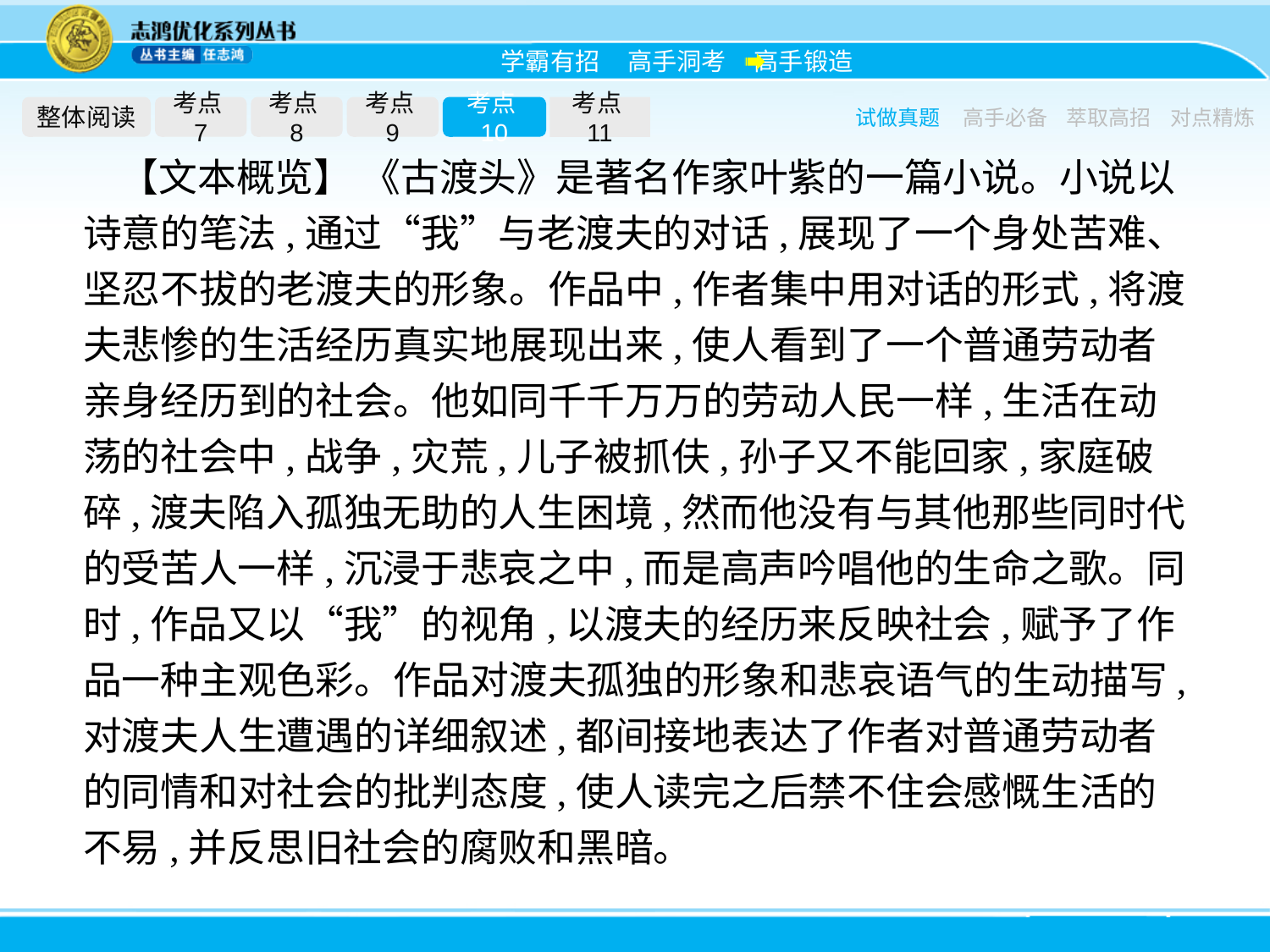

整体阅读
考点7
考点8
考点9
考点10
考点11
试做真题
高手必备
萃取高招
对点精炼
【文本概览】 《古渡头》是著名作家叶紫的一篇小说。小说以诗意的笔法,通过“我”与老渡夫的对话,展现了一个身处苦难、坚忍不拔的老渡夫的形象。作品中,作者集中用对话的形式,将渡夫悲惨的生活经历真实地展现出来,使人看到了一个普通劳动者亲身经历到的社会。他如同千千万万的劳动人民一样,生活在动荡的社会中,战争,灾荒,儿子被抓伕,孙子又不能回家,家庭破碎,渡夫陷入孤独无助的人生困境,然而他没有与其他那些同时代的受苦人一样,沉浸于悲哀之中,而是高声吟唱他的生命之歌。同时,作品又以“我”的视角,以渡夫的经历来反映社会,赋予了作品一种主观色彩。作品对渡夫孤独的形象和悲哀语气的生动描写,对渡夫人生遭遇的详细叙述,都间接地表达了作者对普通劳动者的同情和对社会的批判态度,使人读完之后禁不住会感慨生活的不易,并反思旧社会的腐败和黑暗。